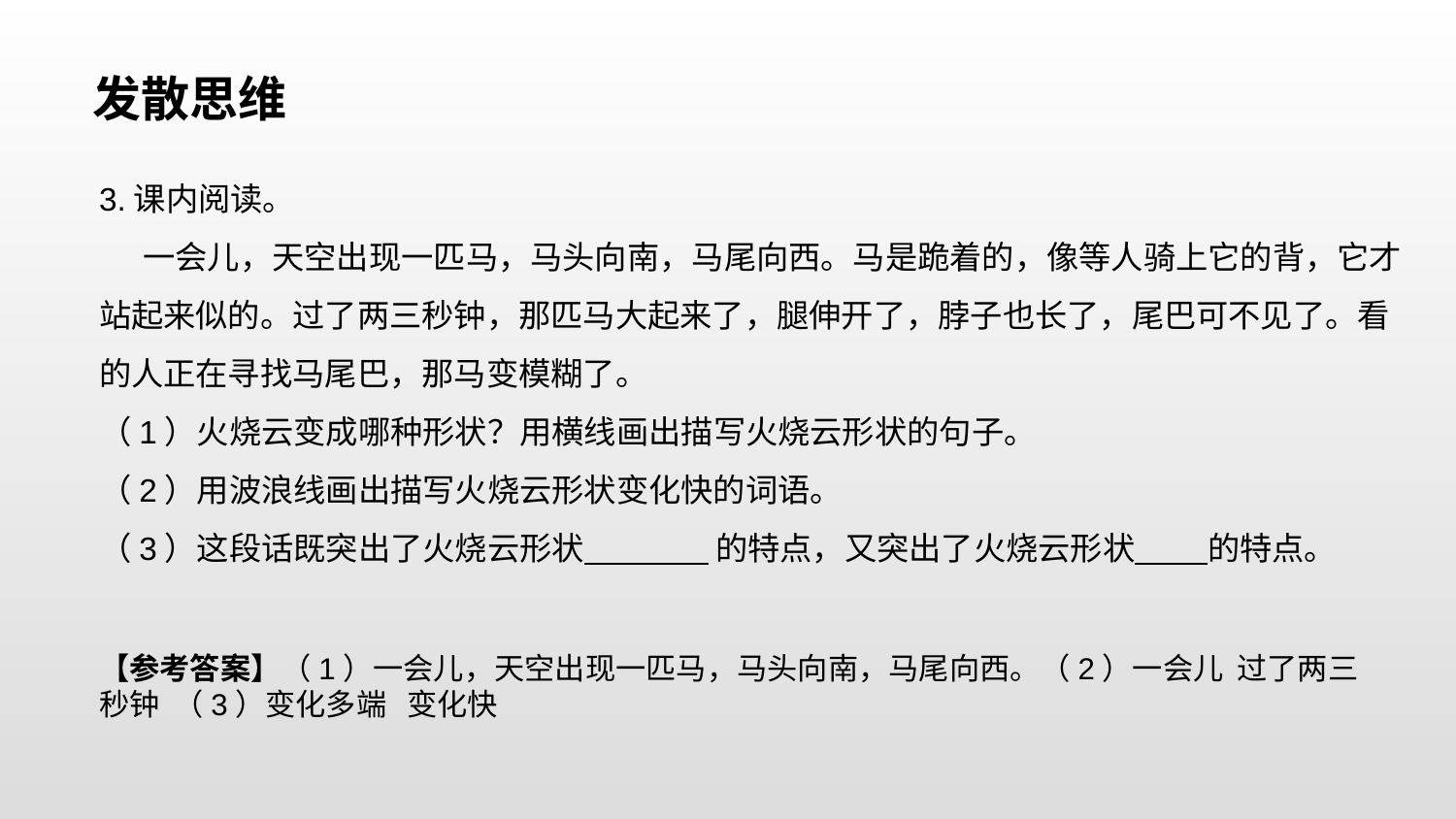

发散思维
3.课内阅读。
     一会儿，天空出现一匹马，马头向南，马尾向西。马是跪着的，像等人骑上它的背，它才站起来似的。过了两三秒钟，那匹马大起来了，腿伸开了，脖子也长了，尾巴可不见了。看的人正在寻找马尾巴，那马变模糊了。
（1）火烧云变成哪种形状？用横线画出描写火烧云形状的句子。
（2）用波浪线画出描写火烧云形状变化快的词语。
（3）这段话既突出了火烧云形状                  的特点，又突出了火烧云形状          的特点。
【参考答案】（1）一会儿，天空出现一匹马，马头向南，马尾向西。（2）一会儿  过了两三秒钟  （3）变化多端   变化快